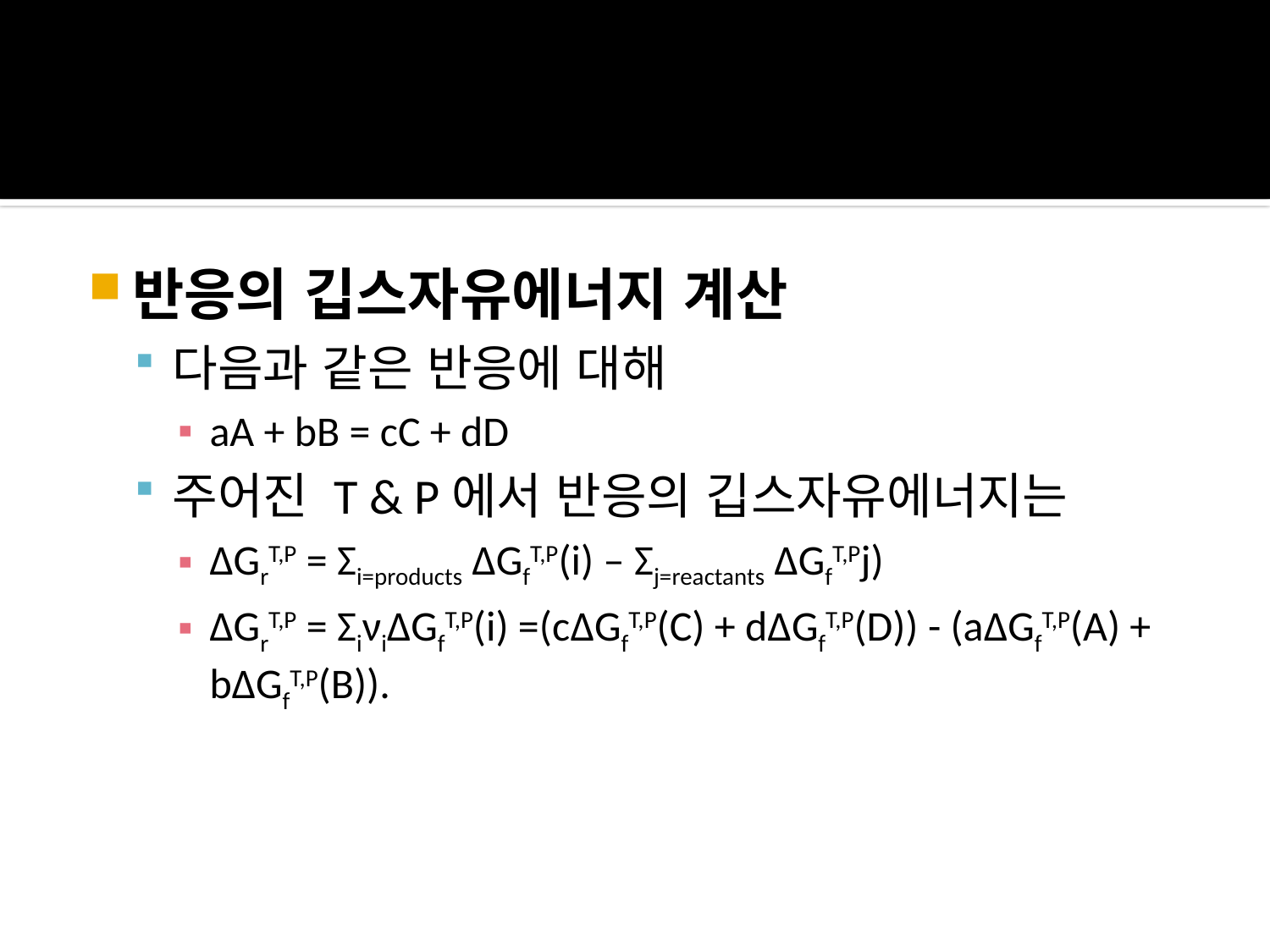

반응의 깁스자유에너지 계산
다음과 같은 반응에 대해
aA + bB = cC + dD
주어진 T & P에서 반응의 깁스자유에너지는
ΔGrT,P = Σi=products ΔGfT,P(i) – Σj=reactants ΔGfT,Pj)
ΔGrT,P = ΣiνiΔGfT,P(i) =(cΔGfT,P(C) + dΔGfT,P(D)) - (aΔGfT,P(A) + bΔGfT,P(B)).